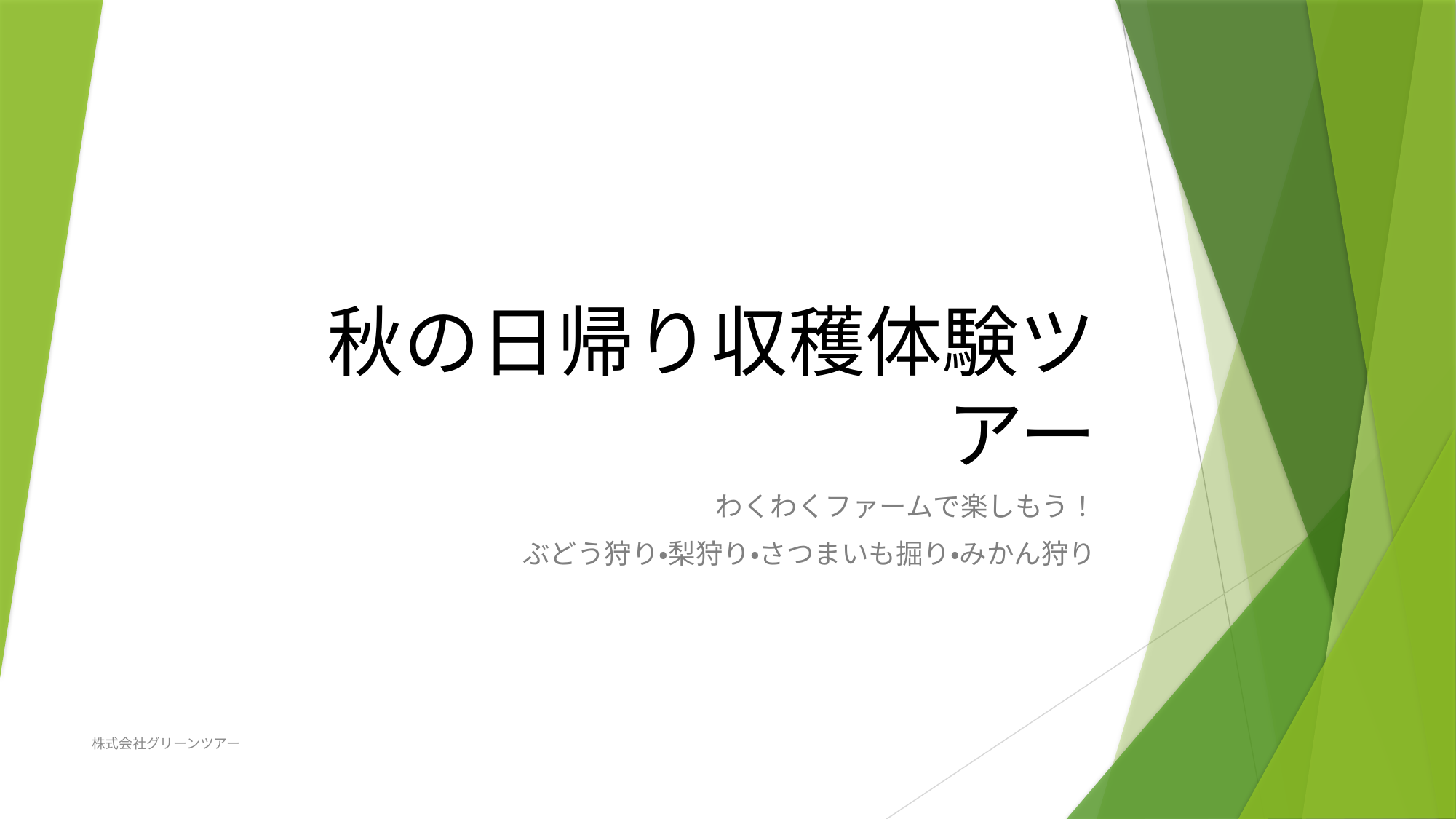

# 秋の日帰り収穫体験ツアー
わくわくファームで楽しもう！
ぶどう狩り・梨狩り・さつまいも掘り・みかん狩り
株式会社グリーンツアー